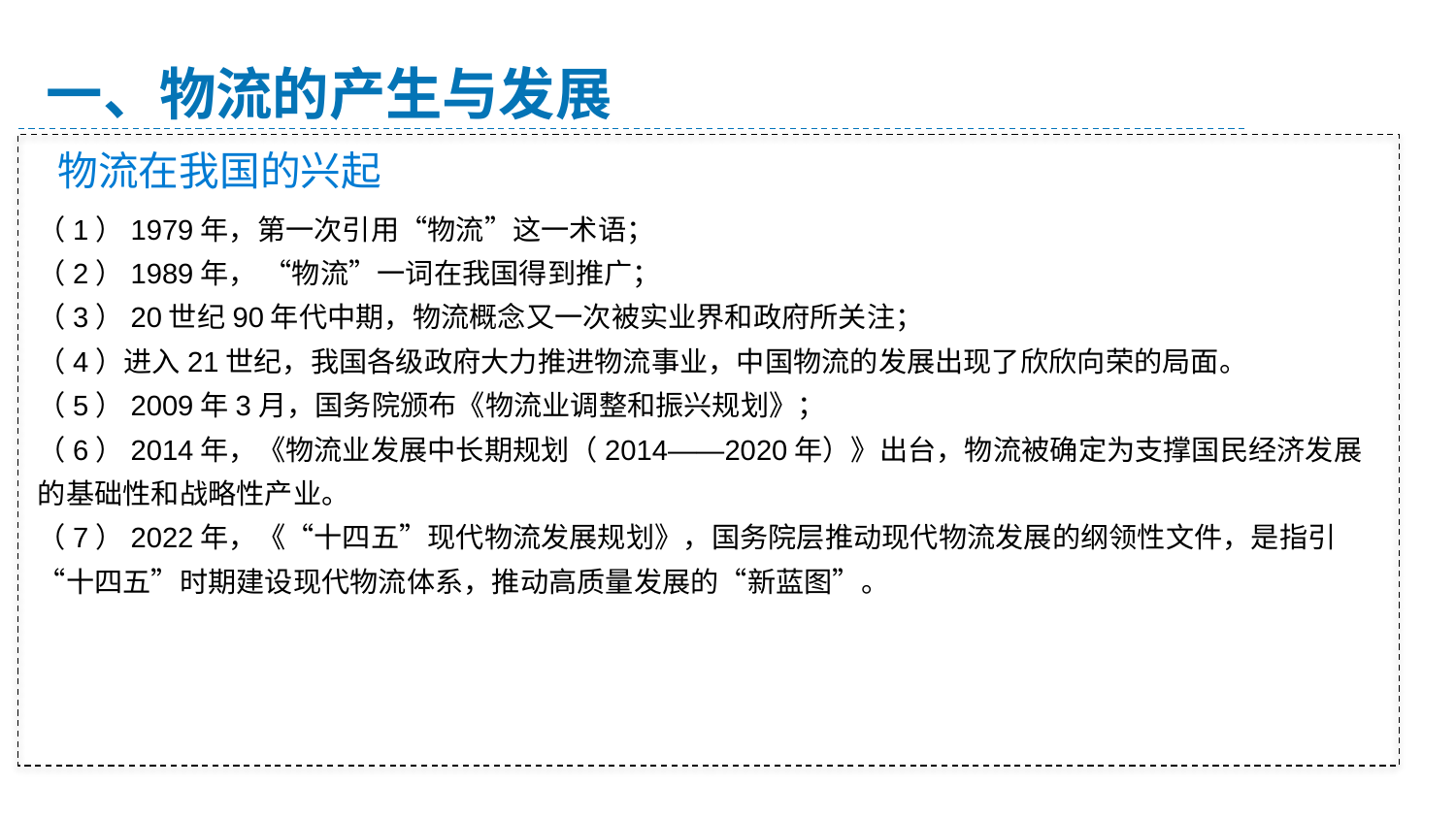

一、物流的产生与发展

物流在我国的兴起
（1）1979年，第一次引用“物流”这一术语；
（2）1989年， “物流”一词在我国得到推广；
（3）20世纪90年代中期，物流概念又一次被实业界和政府所关注；
（4）进入21世纪，我国各级政府大力推进物流事业，中国物流的发展出现了欣欣向荣的局面。
（5）2009年3月，国务院颁布《物流业调整和振兴规划》；
（6）2014年，《物流业发展中长期规划（2014——2020年）》出台，物流被确定为支撑国民经济发展的基础性和战略性产业。
（7）2022年，《“十四五”现代物流发展规划》，国务院层推动现代物流发展的纲领性文件，是指引“十四五”时期建设现代物流体系，推动高质量发展的“新蓝图”。